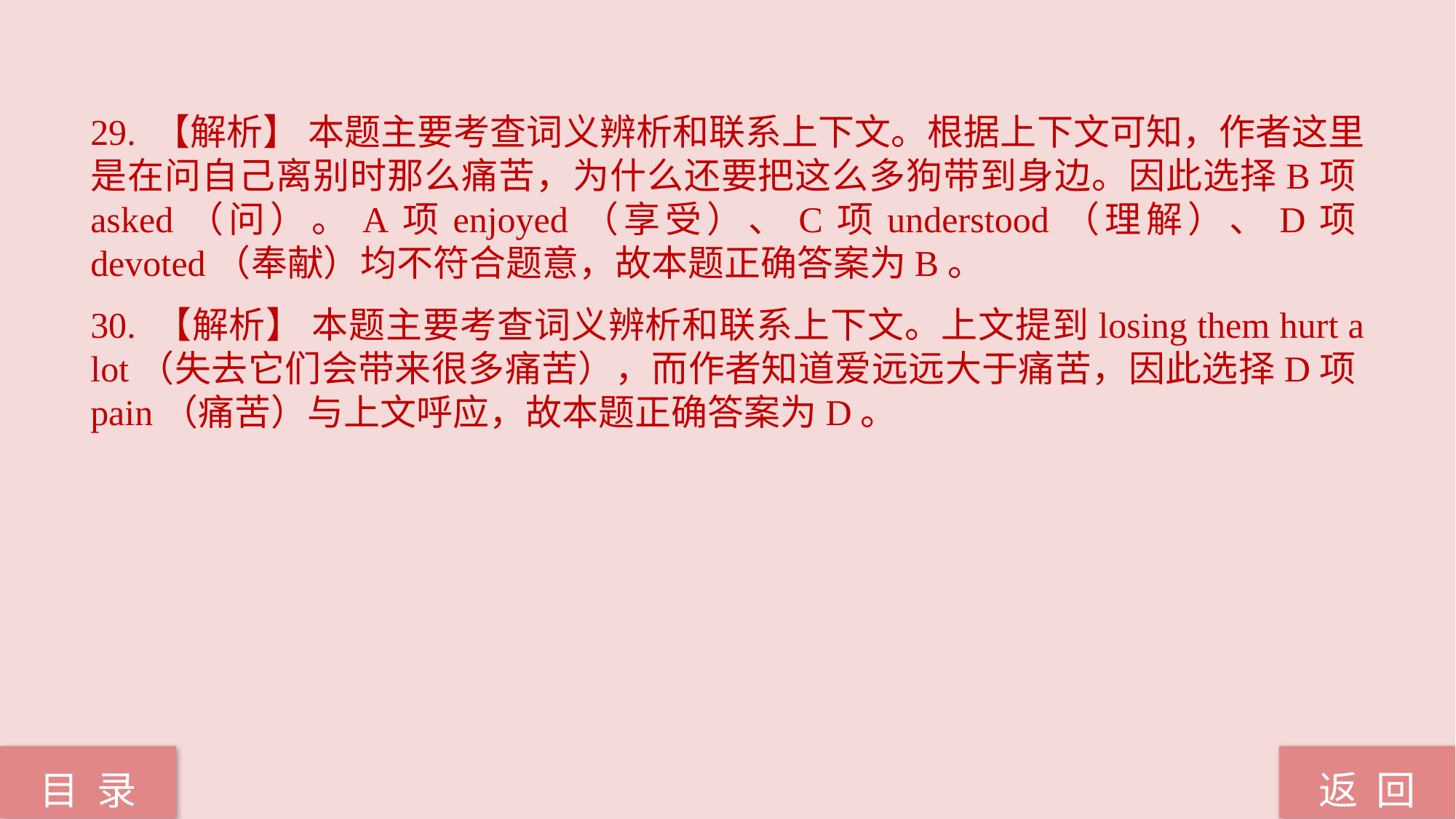

29. 【解析】 本题主要考查词义辨析和联系上下文。根据上下文可知，作者这里是在问自己离别时那么痛苦，为什么还要把这么多狗带到身边。因此选择B项asked（问）。A项enjoyed（享受）、C项understood（理解）、D项devoted（奉献）均不符合题意，故本题正确答案为B。
30. 【解析】 本题主要考查词义辨析和联系上下文。上文提到losing them hurt a lot（失去它们会带来很多痛苦），而作者知道爱远远大于痛苦，因此选择D项pain（痛苦）与上文呼应，故本题正确答案为D。
返  回